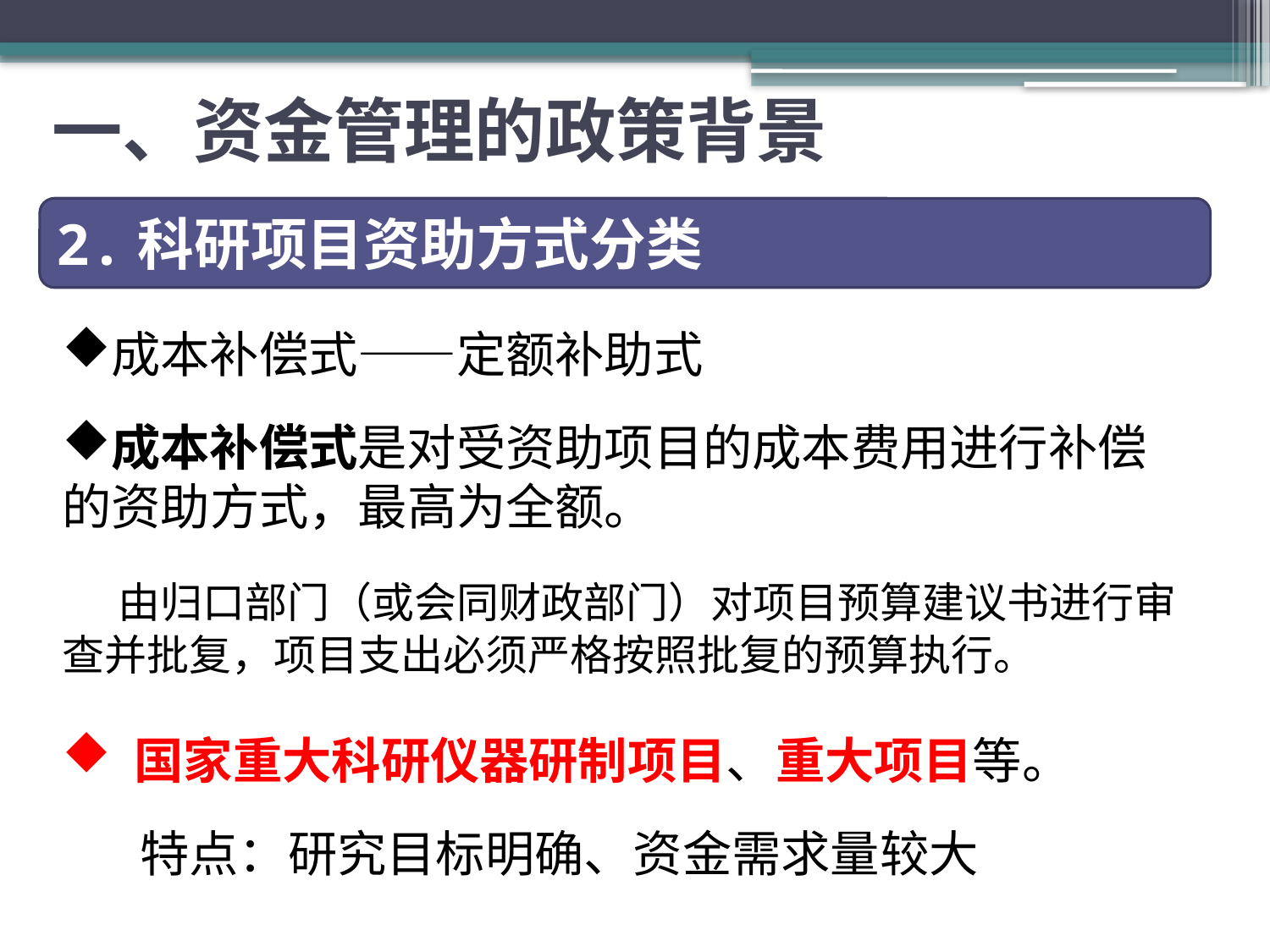

# 一、资金管理的政策背景
2.科研项目资助方式分类
成本补偿式——定额补助式

成本补偿式是对受资助项目的成本费用进行补偿的资助方式，最高为全额。

    由归口部门（或会同财政部门）对项目预算建议书进行审查并批复，项目支出必须严格按照批复的预算执行。

 国家重大科研仪器研制项目、重大项目等。

      特点：研究目标明确、资金需求量较大